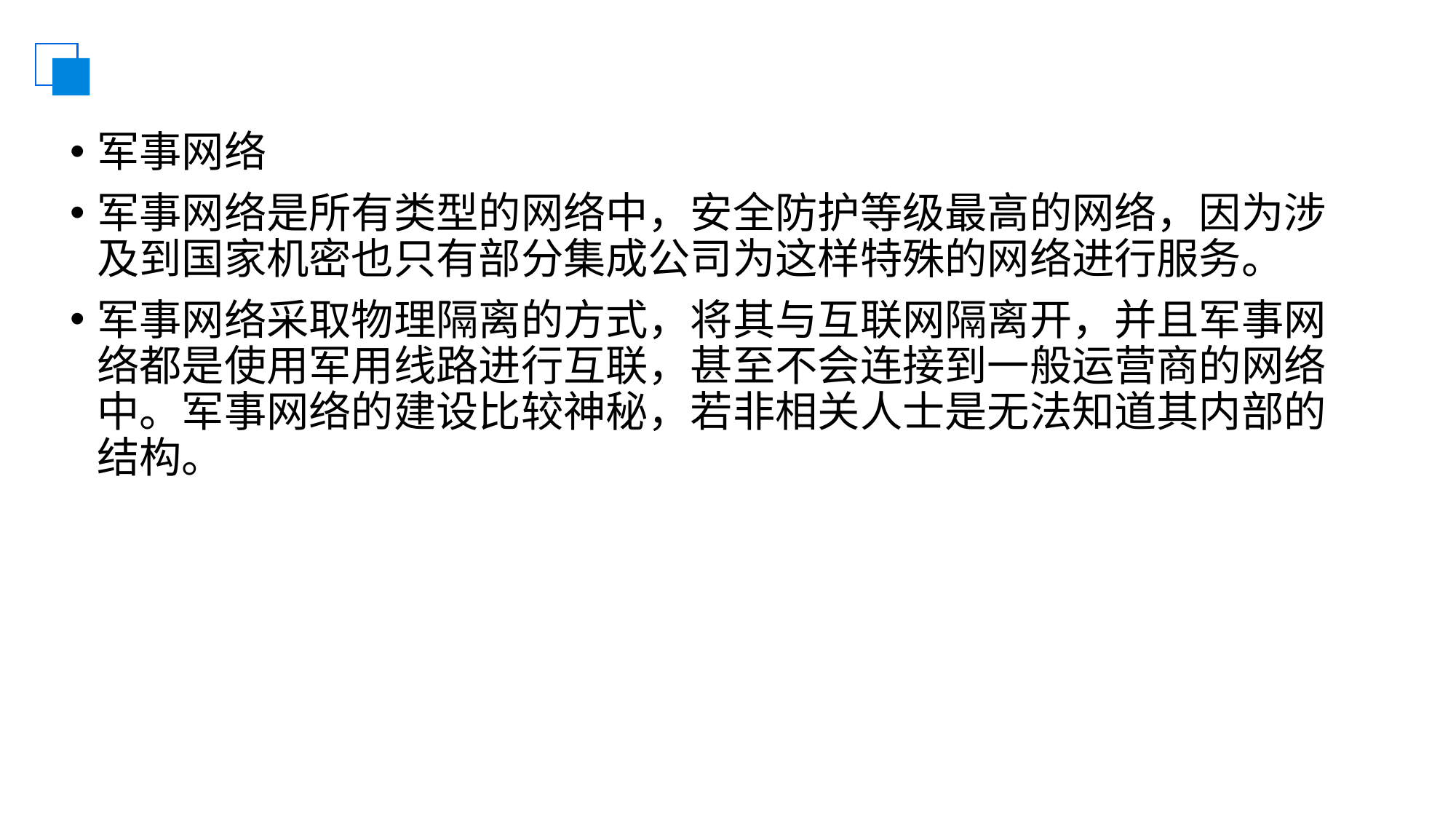

#
军事网络
军事网络是所有类型的网络中，安全防护等级最高的网络，因为涉及到国家机密也只有部分集成公司为这样特殊的网络进行服务。
军事网络采取物理隔离的方式，将其与互联网隔离开，并且军事网络都是使用军用线路进行互联，甚至不会连接到一般运营商的网络中。军事网络的建设比较神秘，若非相关人士是无法知道其内部的结构。